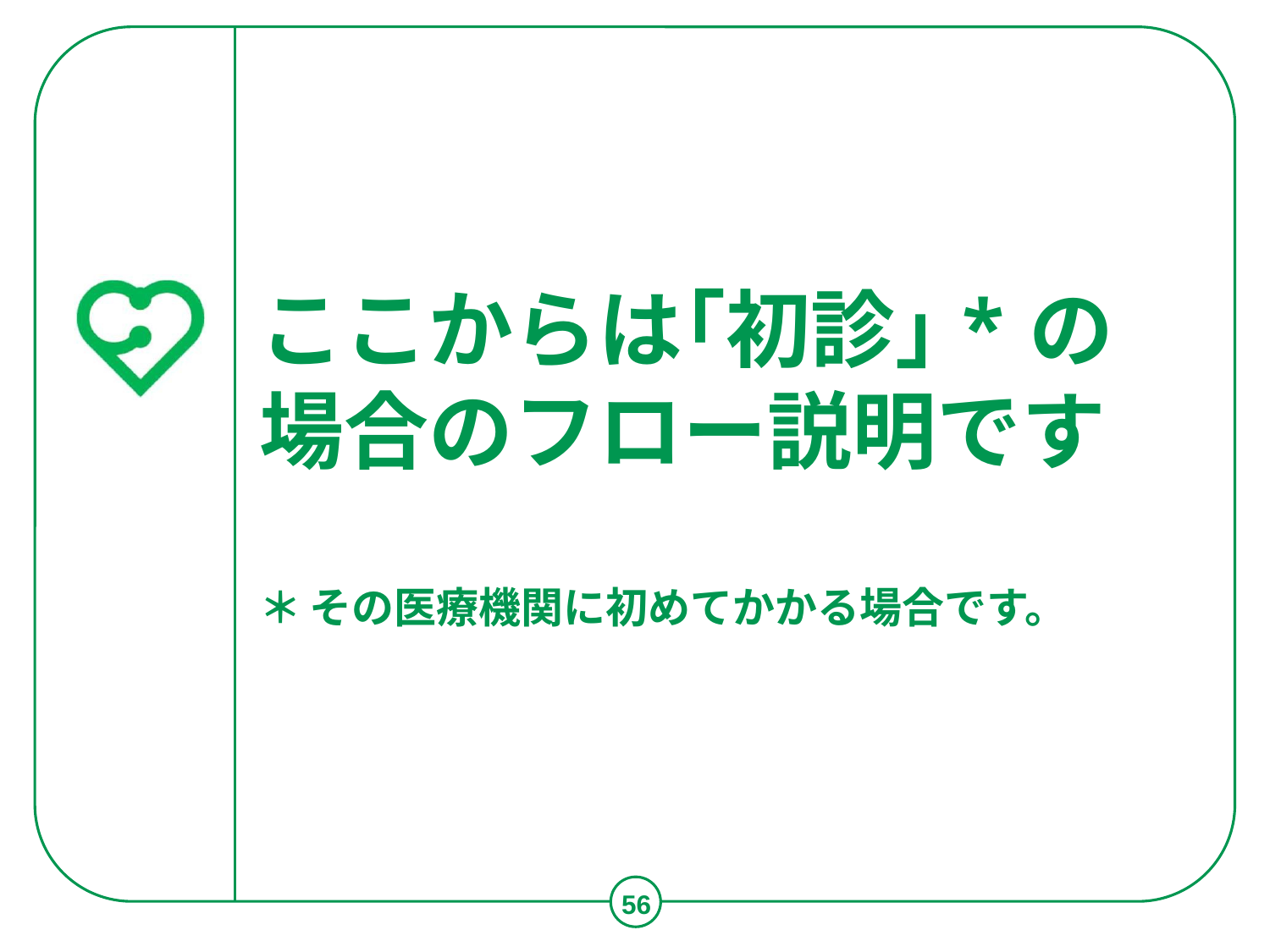

ここからは｢初診｣*の
場合のフロー説明です

＊	その医療機関に初めてかかる場合です。